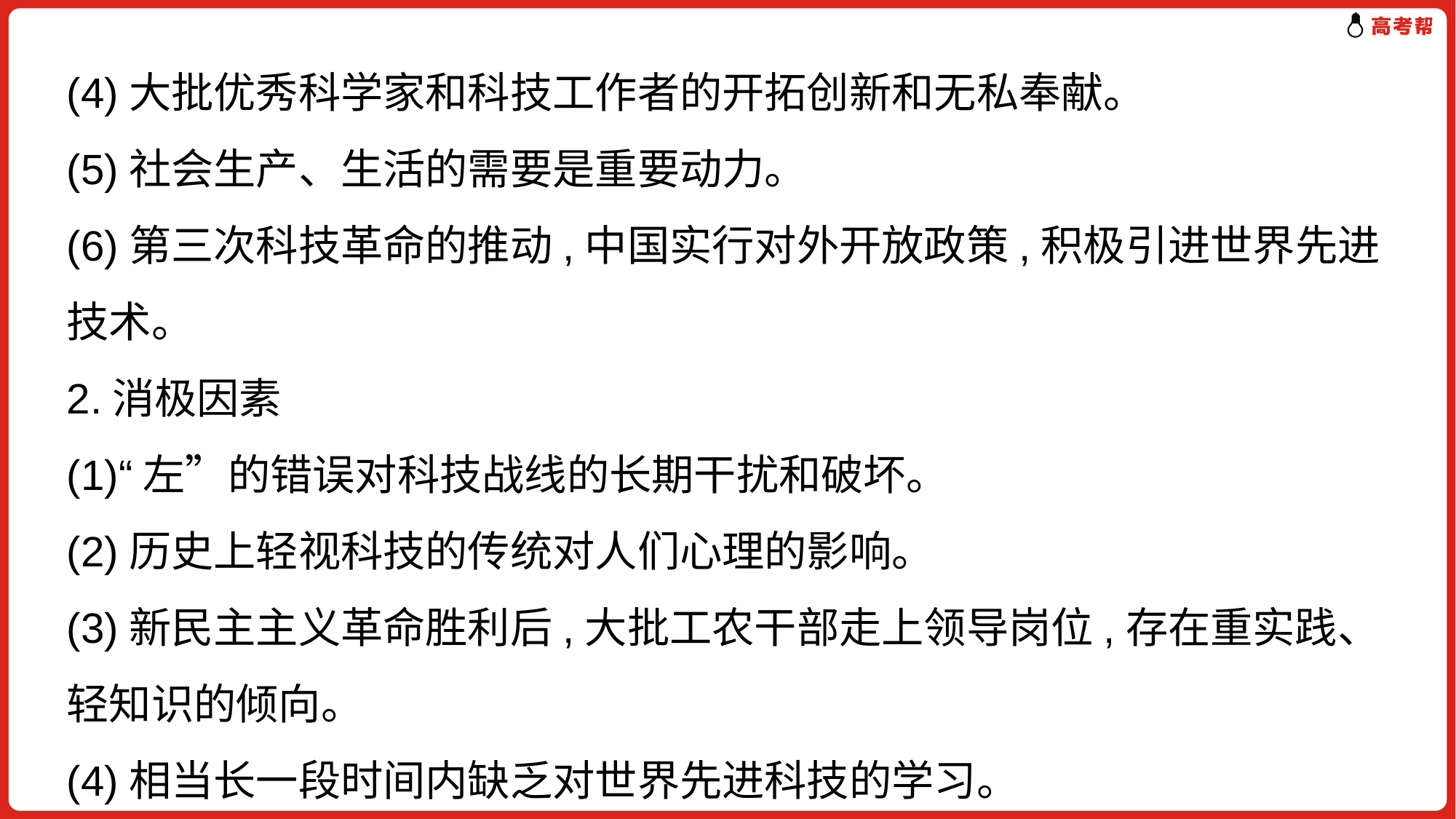

(4)大批优秀科学家和科技工作者的开拓创新和无私奉献。
(5)社会生产、生活的需要是重要动力。
(6)第三次科技革命的推动,中国实行对外开放政策,积极引进世界先进技术。
2.消极因素
(1)“左”的错误对科技战线的长期干扰和破坏。
(2)历史上轻视科技的传统对人们心理的影响。
(3)新民主主义革命胜利后,大批工农干部走上领导岗位,存在重实践、轻知识的倾向。
(4)相当长一段时间内缺乏对世界先进科技的学习。